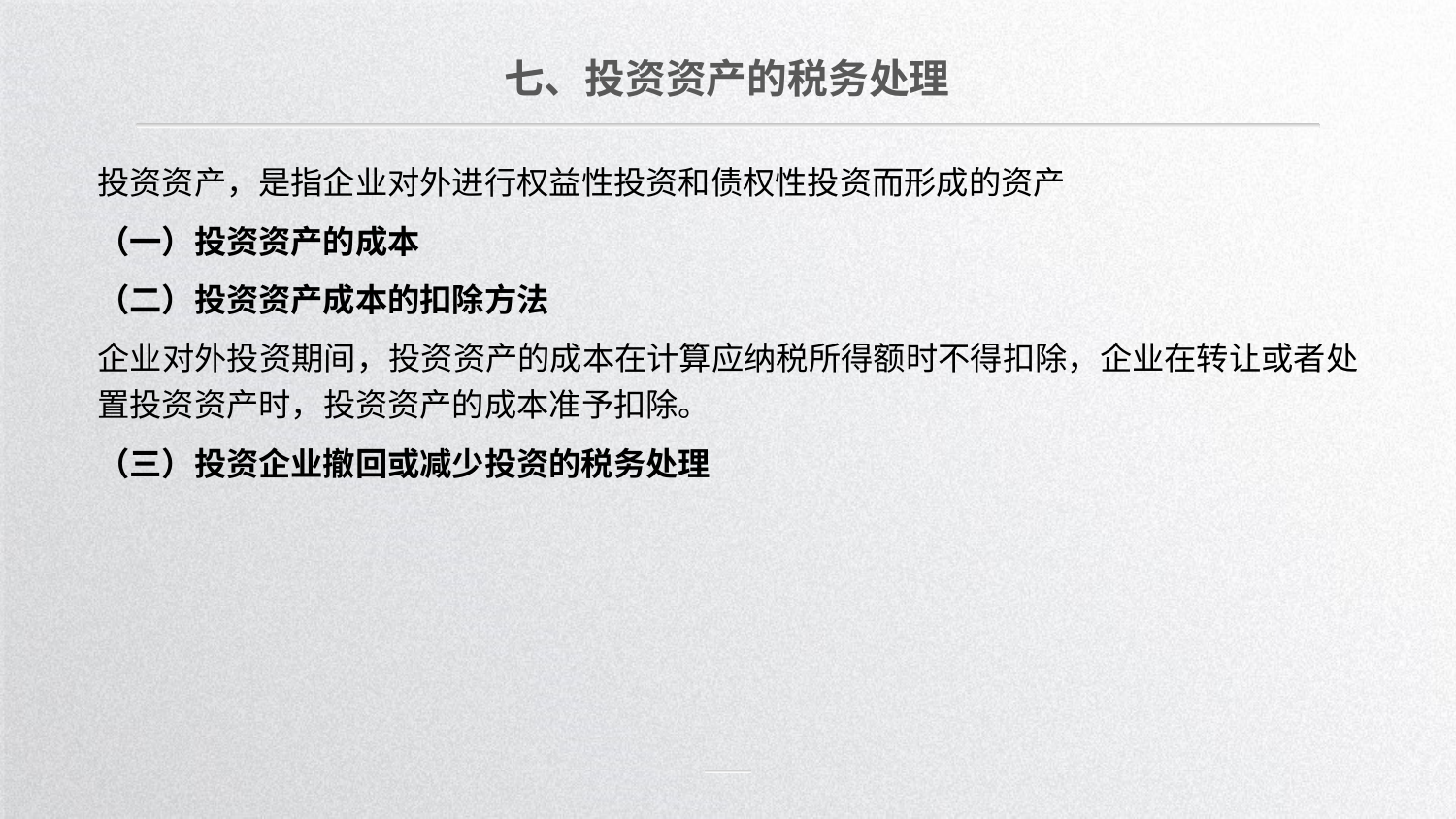

七、投资资产的税务处理
投资资产，是指企业对外进行权益性投资和债权性投资而形成的资产
（一）投资资产的成本
（二）投资资产成本的扣除方法
企业对外投资期间，投资资产的成本在计算应纳税所得额时不得扣除，企业在转让或者处置投资资产时，投资资产的成本准予扣除。
（三）投资企业撤回或减少投资的税务处理